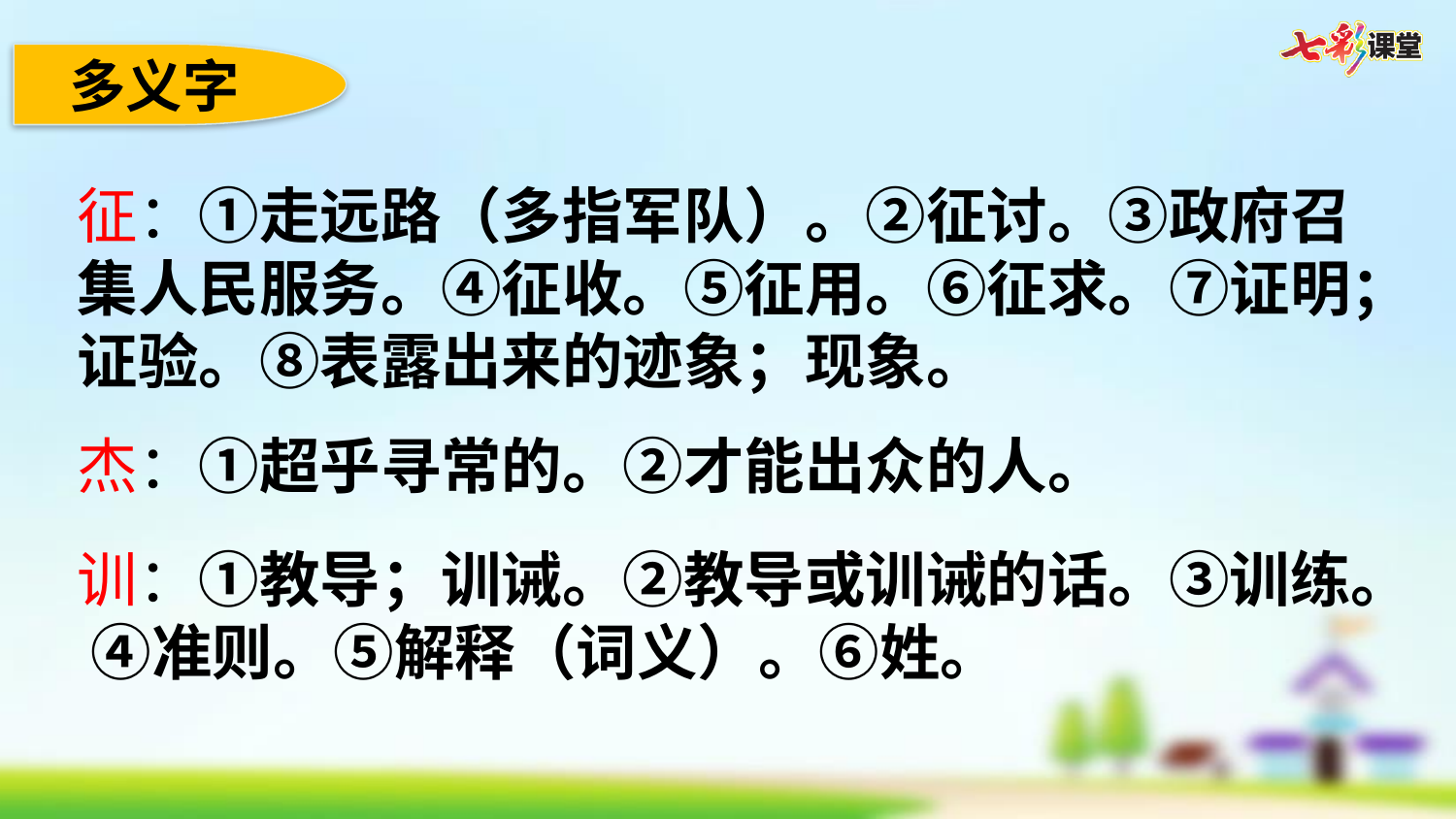

多义字
征：①走远路（多指军队）。②征讨。③政府召集人民服务。④征收。⑤征用。⑥征求。⑦证明；证验。⑧表露出来的迹象；现象。
杰：①超乎寻常的。②才能出众的人。
训：①教导；训诫。②教导或训诫的话。③训练。 ④准则。⑤解释（词义）。⑥姓。